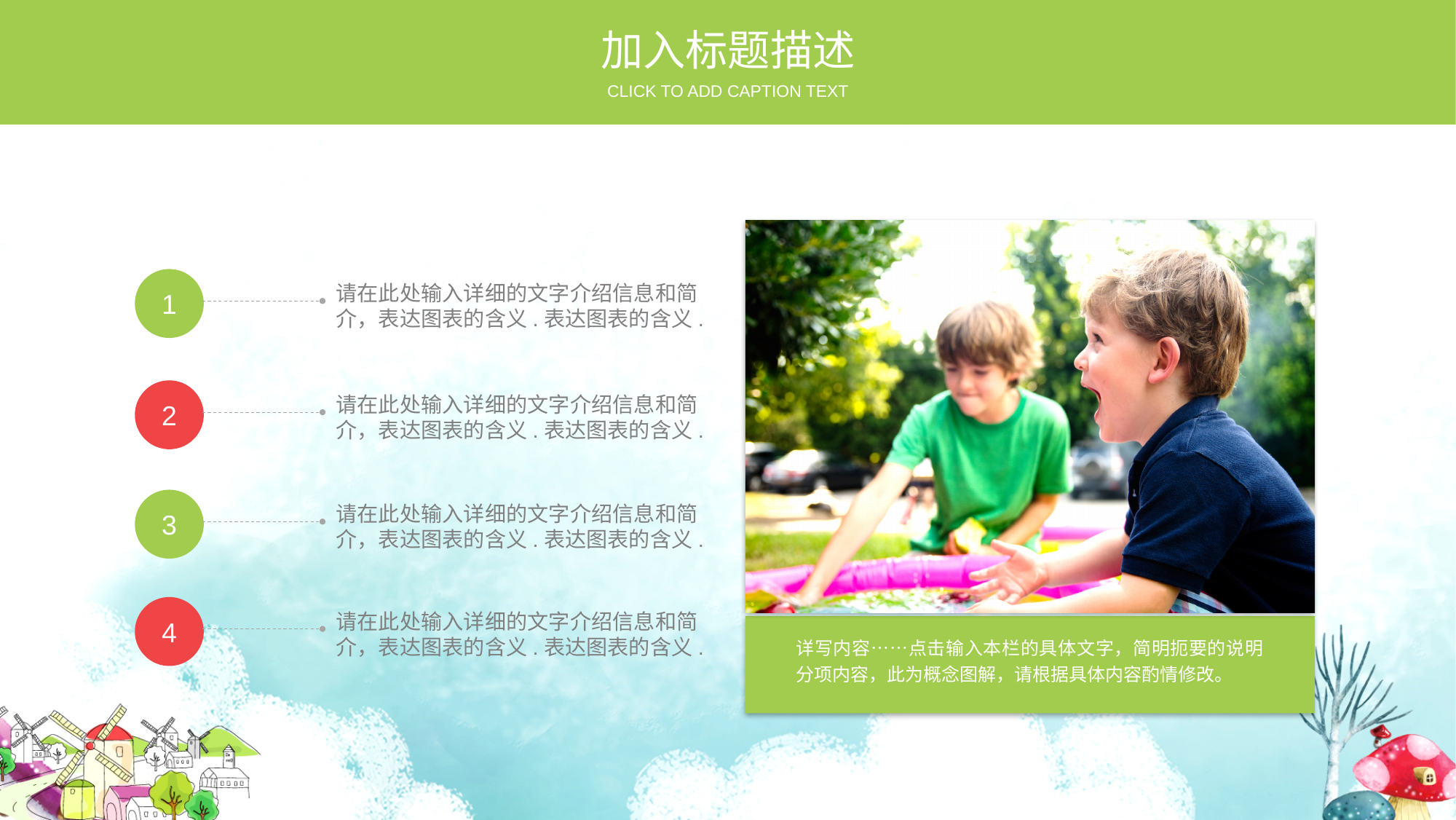

加入标题描述
CLICK TO ADD CAPTION TEXT

详写内容……点击输入本栏的具体文字，简明扼要的说明分项内容，此为概念图解，请根据具体内容酌情修改。
1
请在此处输入详细的文字介绍信息和简介，表达图表的含义.表达图表的含义.

2
请在此处输入详细的文字介绍信息和简介，表达图表的含义.表达图表的含义.

3
请在此处输入详细的文字介绍信息和简介，表达图表的含义.表达图表的含义.

4
请在此处输入详细的文字介绍信息和简介，表达图表的含义.表达图表的含义.